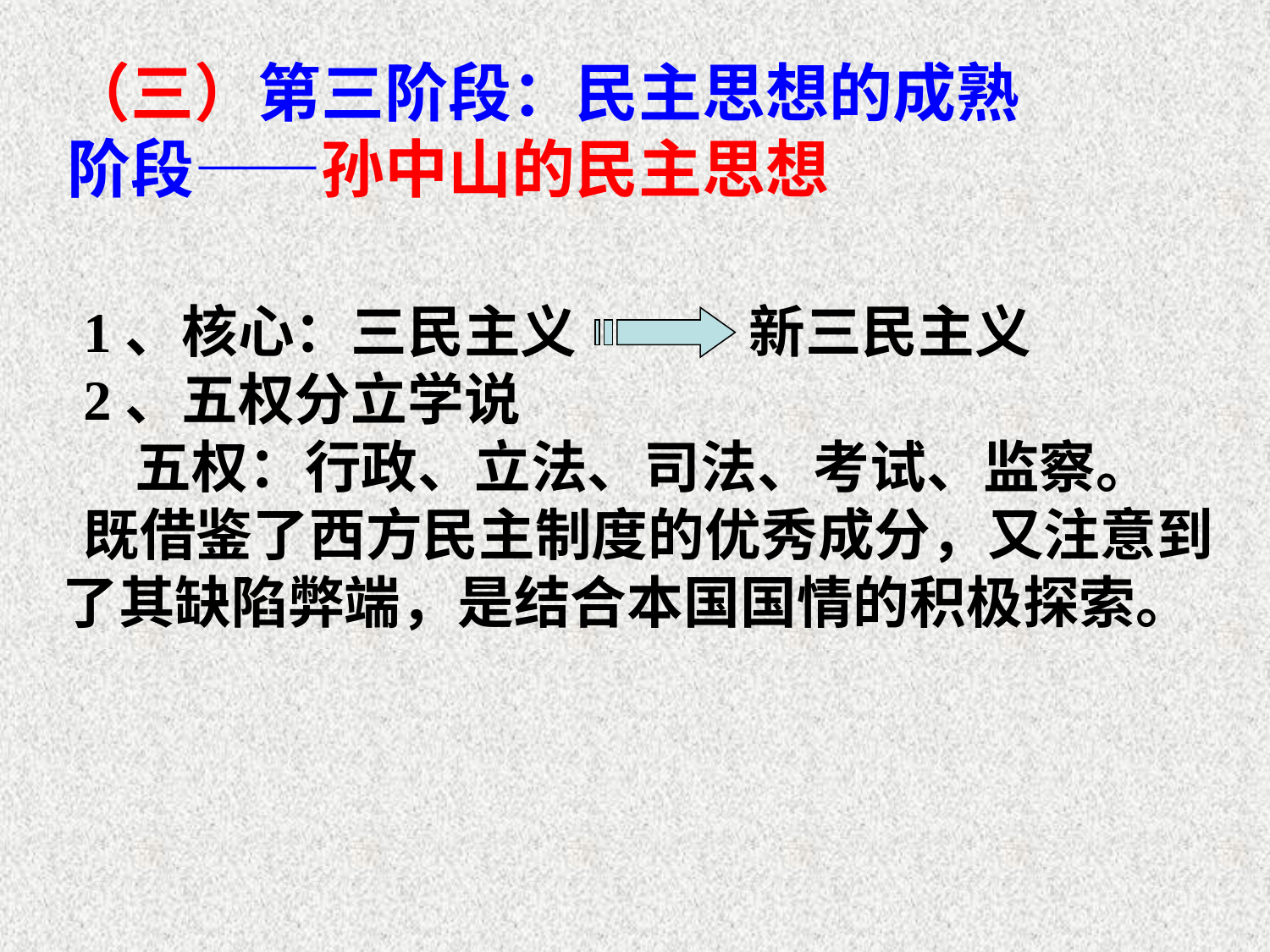

（三）第三阶段：民主思想的成熟阶段——孙中山的民主思想
1、核心：三民主义 	    新三民主义
2、五权分立学说
   五权：行政、立法、司法、考试、监察。
既借鉴了西方民主制度的优秀成分，又注意到了其缺陷弊端，是结合本国国情的积极探索。